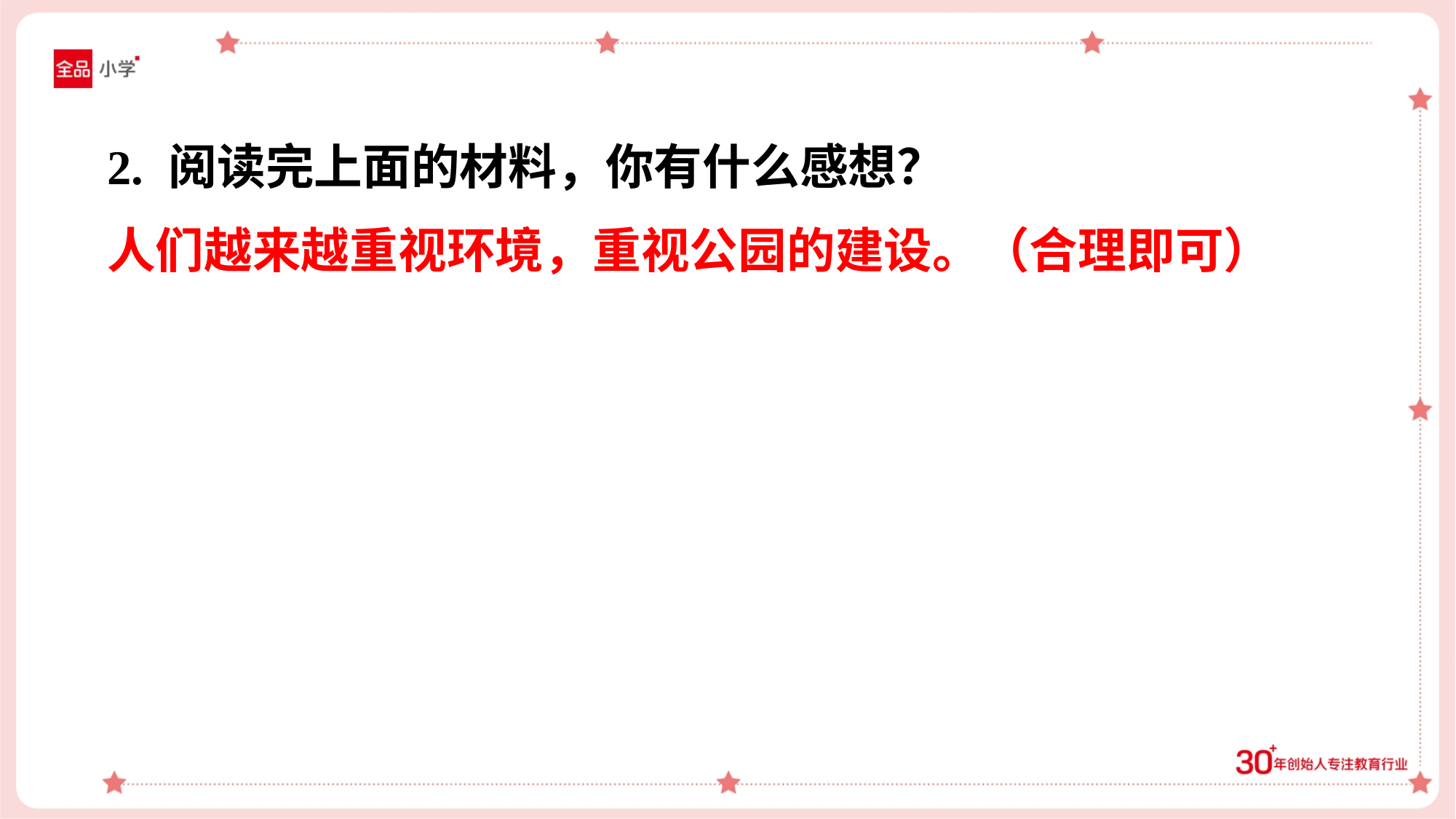

2. 阅读完上面的材料，你有什么感想？
人们越来越重视环境，重视公园的建设。（合理即可）